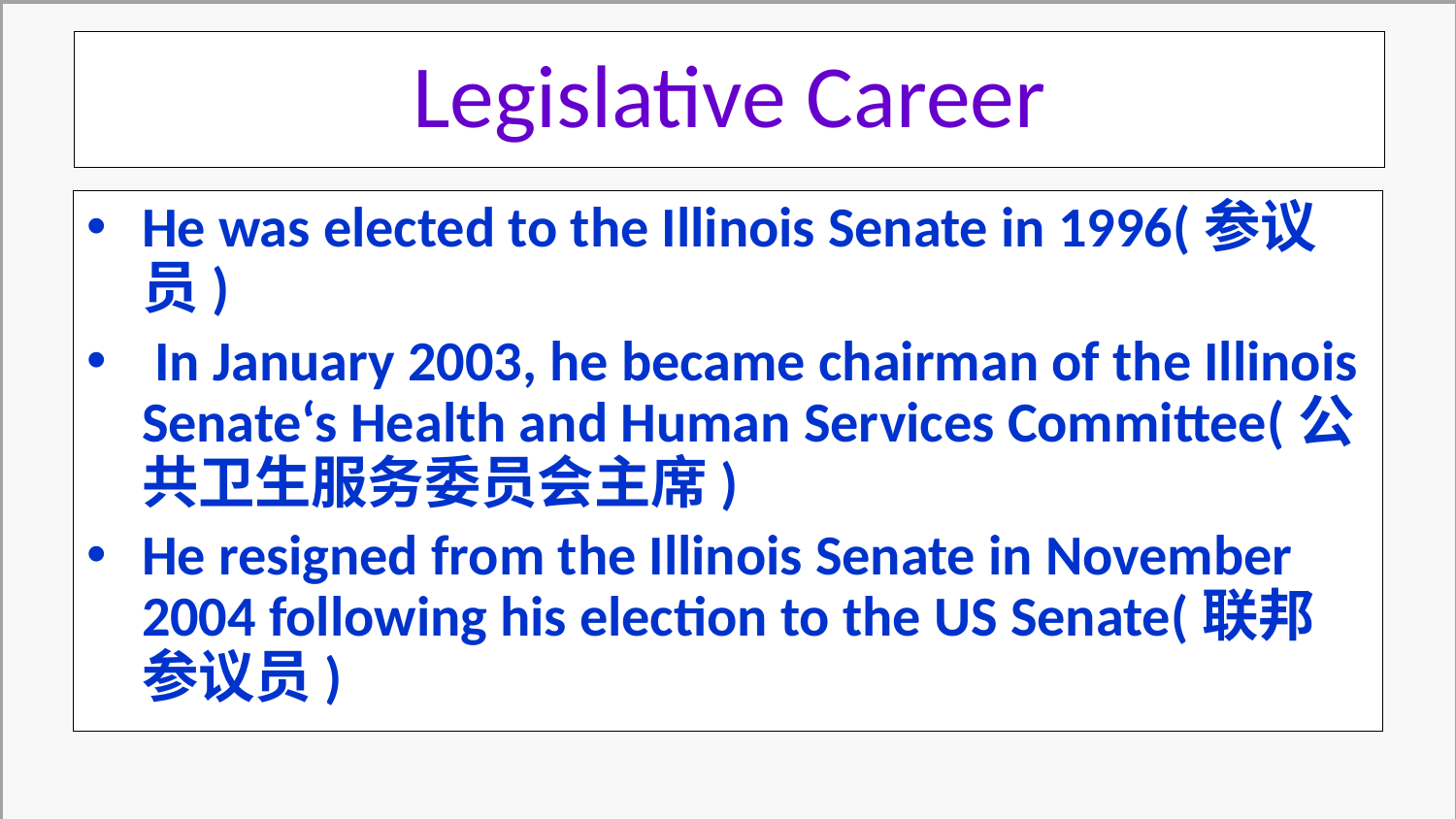

Legislative Career
He was elected to the Illinois Senate in 1996(参议员)
 In January 2003, he became chairman of the Illinois Senate‘s Health and Human Services Committee(公共卫生服务委员会主席)
He resigned from the Illinois Senate in November 2004 following his election to the US Senate(联邦参议员)